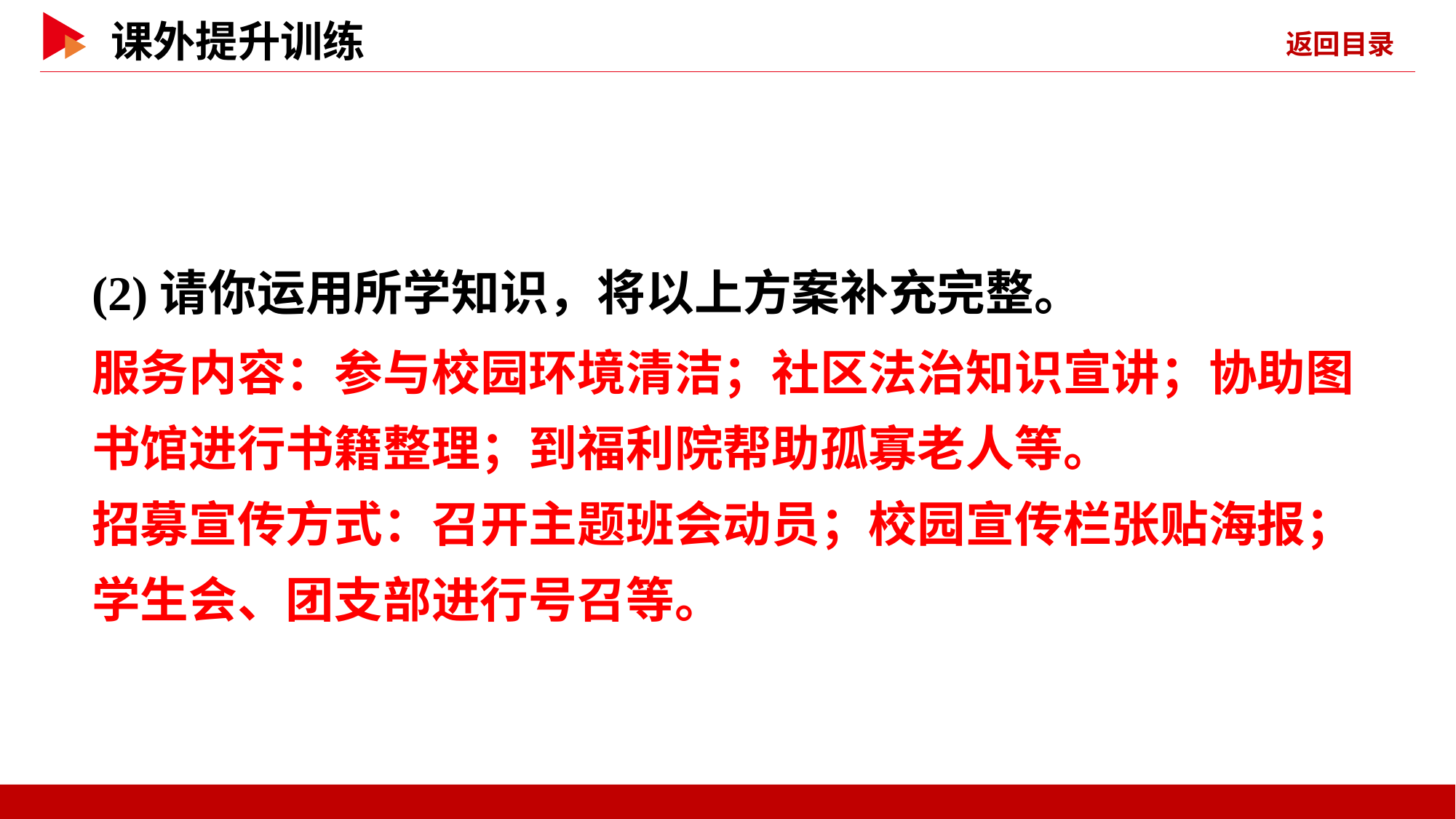

(2)请你运用所学知识，将以上方案补充完整。
服务内容：参与校园环境清洁；社区法治知识宣讲；协助图书馆进行书籍整理；到福利院帮助孤寡老人等。
招募宣传方式：召开主题班会动员；校园宣传栏张贴海报；学生会、团支部进行号召等。